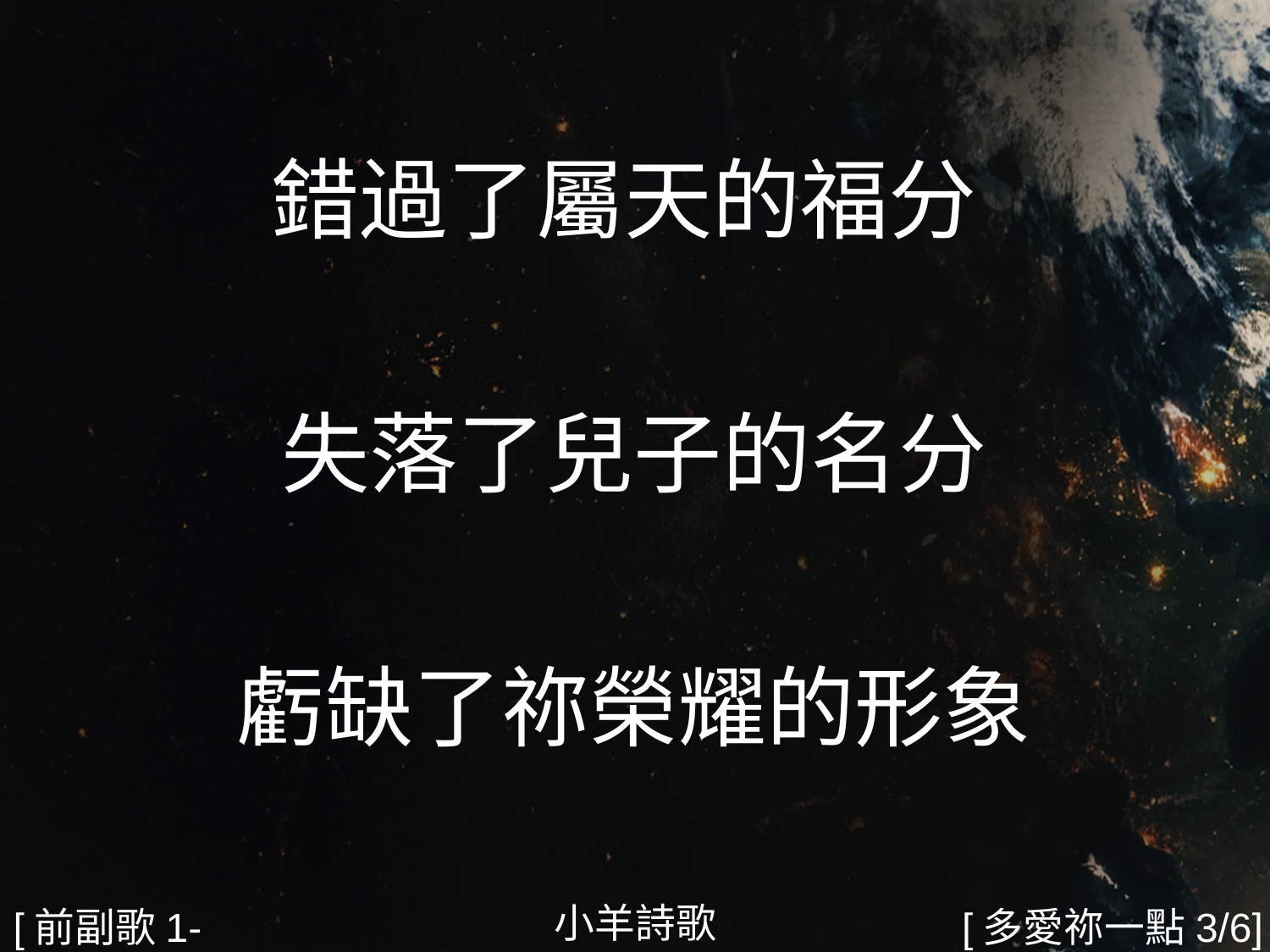

錯過了屬天的福分

失落了兒子的名分

虧缺了祢榮耀的形象

#

小羊詩歌
[前副歌1-1]
[多愛祢一點3/6]